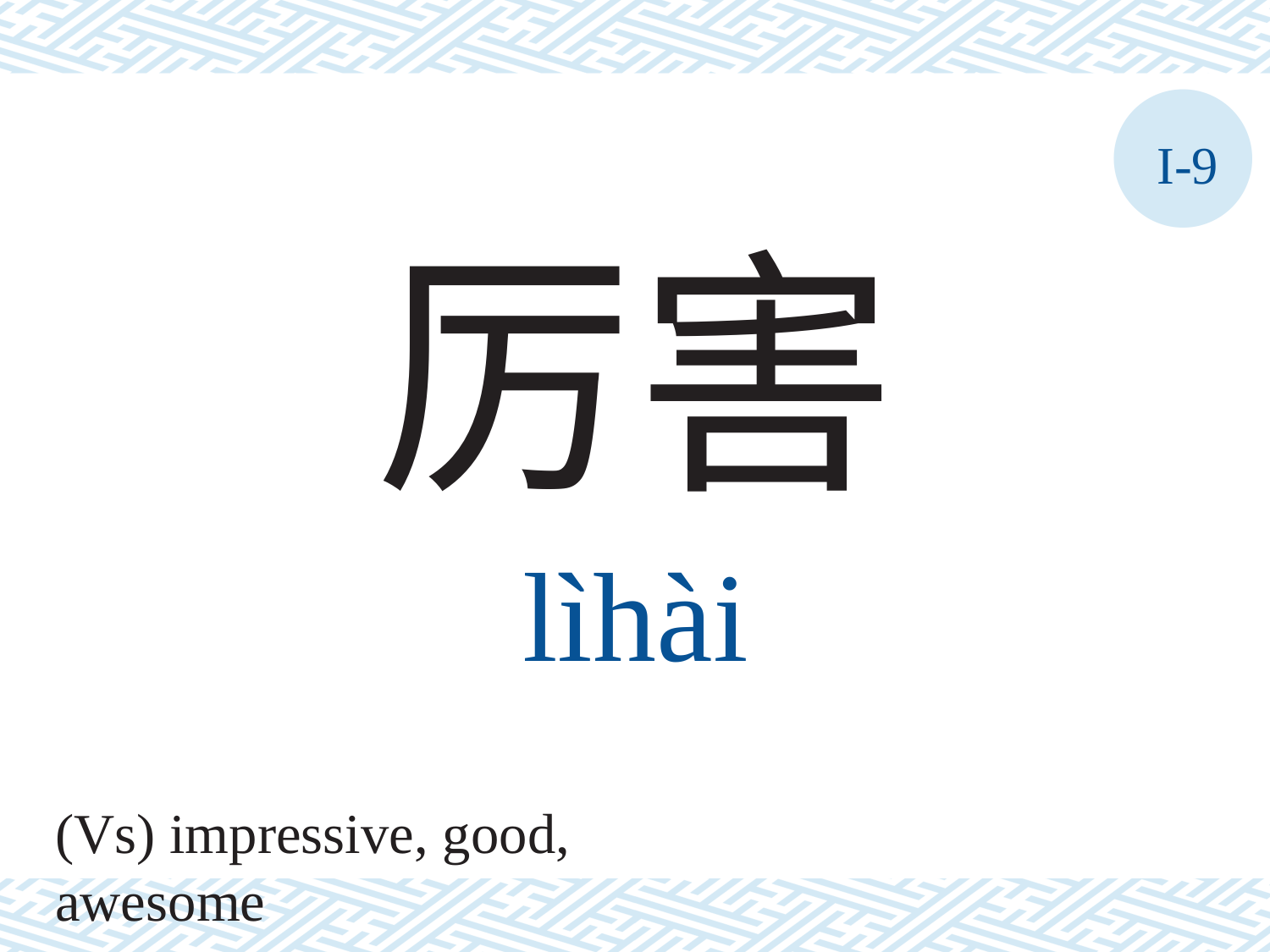

I-9
厉害
lìhài
(Vs) impressive, good, awesome